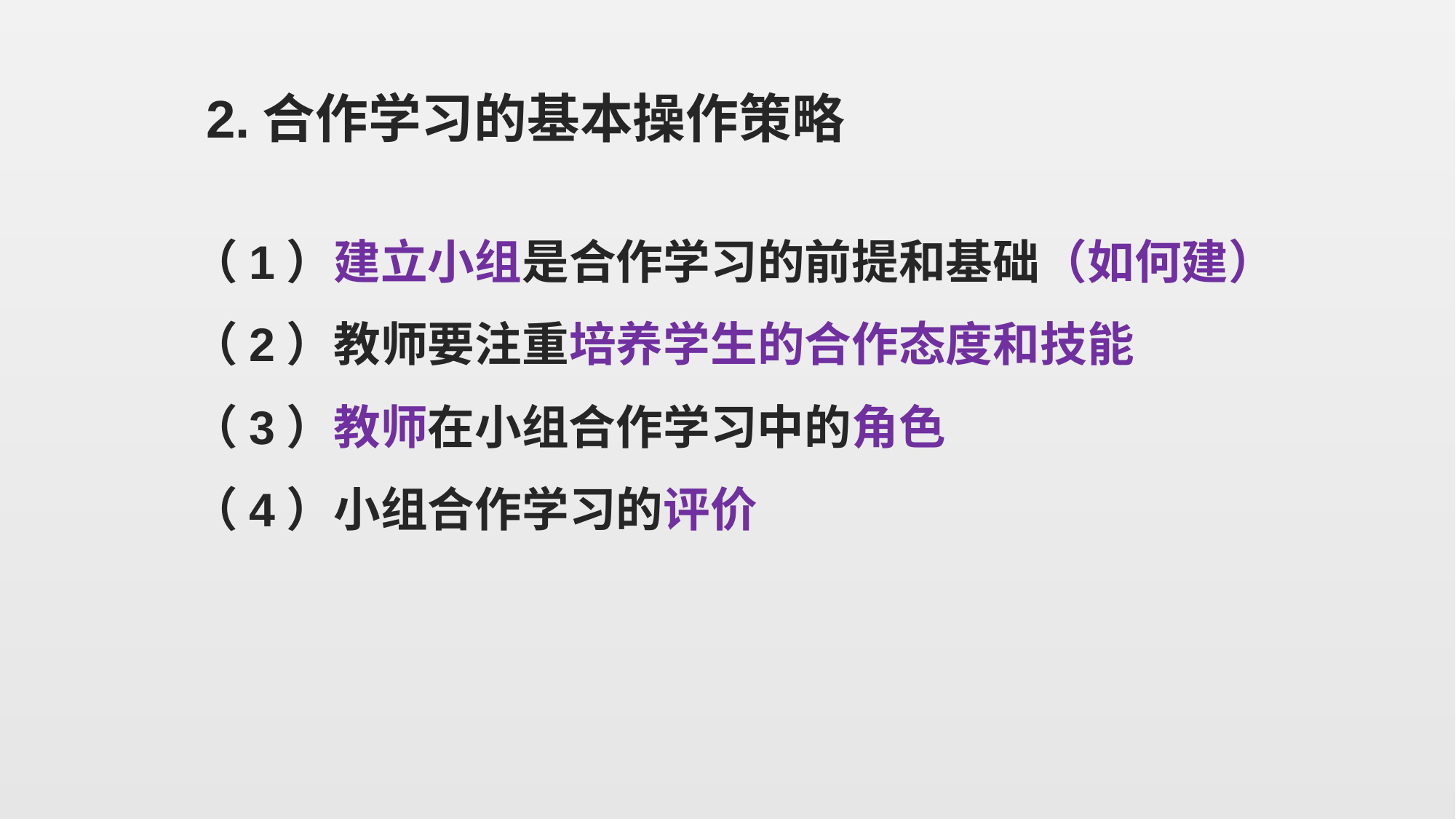

2.合作学习的基本操作策略

（1）建立小组是合作学习的前提和基础（如何建）
（2）教师要注重培养学生的合作态度和技能
（3）教师在小组合作学习中的角色
（4）小组合作学习的评价